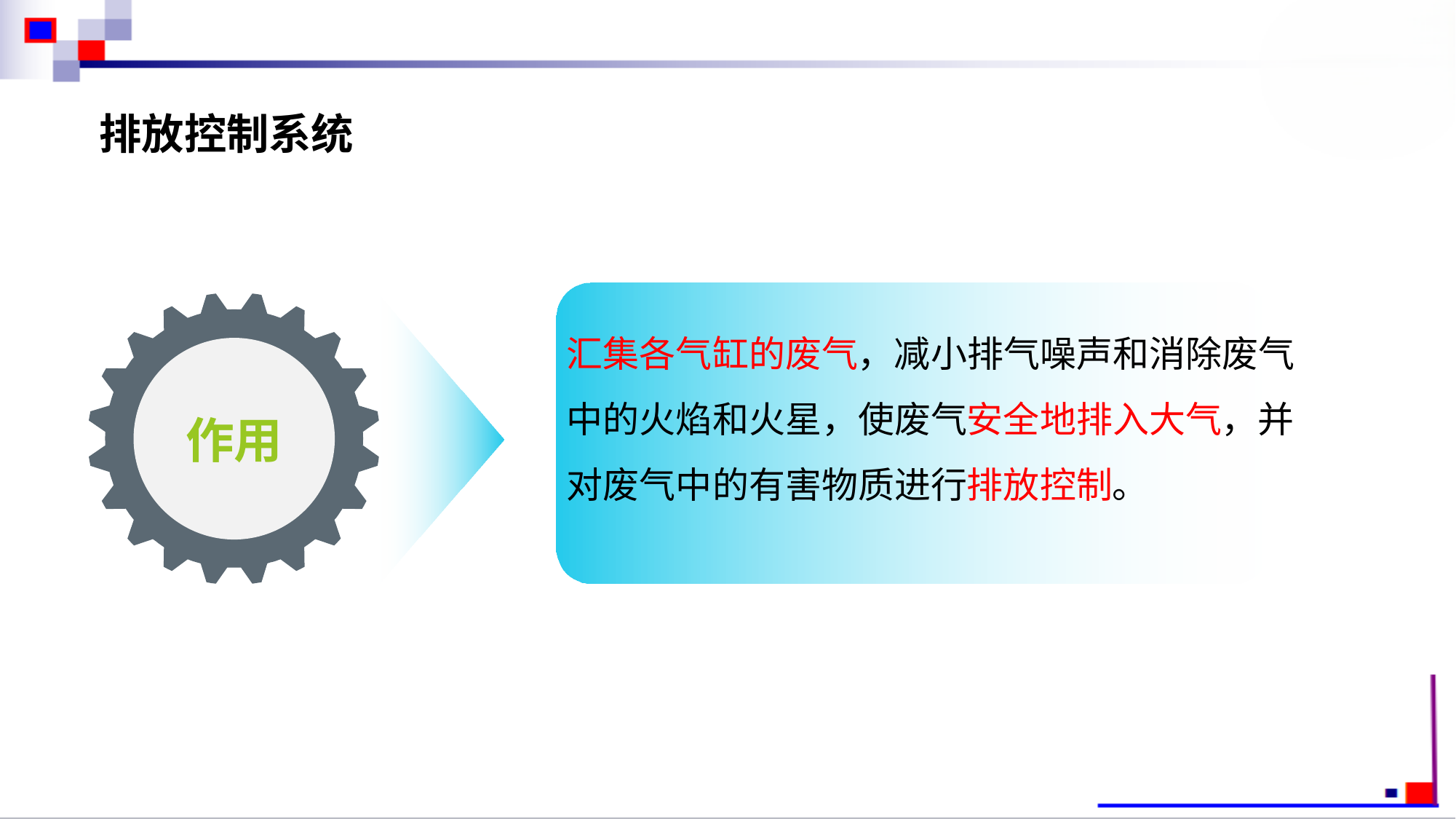

排放控制系统

汇集各气缸的废气，减小排气噪声和消除废气中的火焰和火星，使废气安全地排入大气，并对废气中的有害物质进行排放控制。

作用